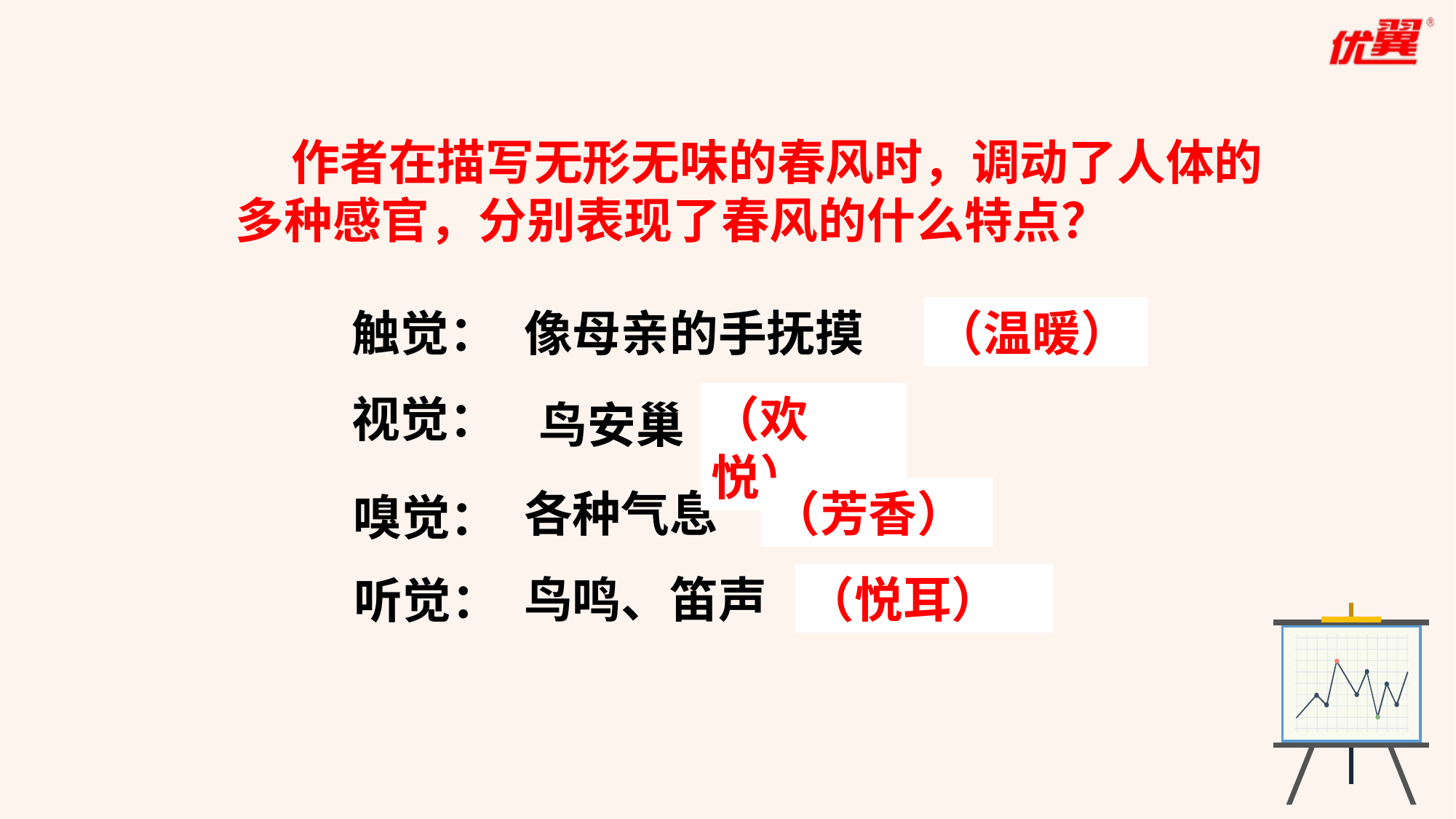

作者在描写无形无味的春风时，调动了人体的多种感官，分别表现了春风的什么特点？
触觉：
像母亲的手抚摸
（温暖）
视觉：

 鸟安巢

（欢悦）
（芳香）
各种气息
嗅觉：
鸟鸣、笛声
（悦耳）
听觉：